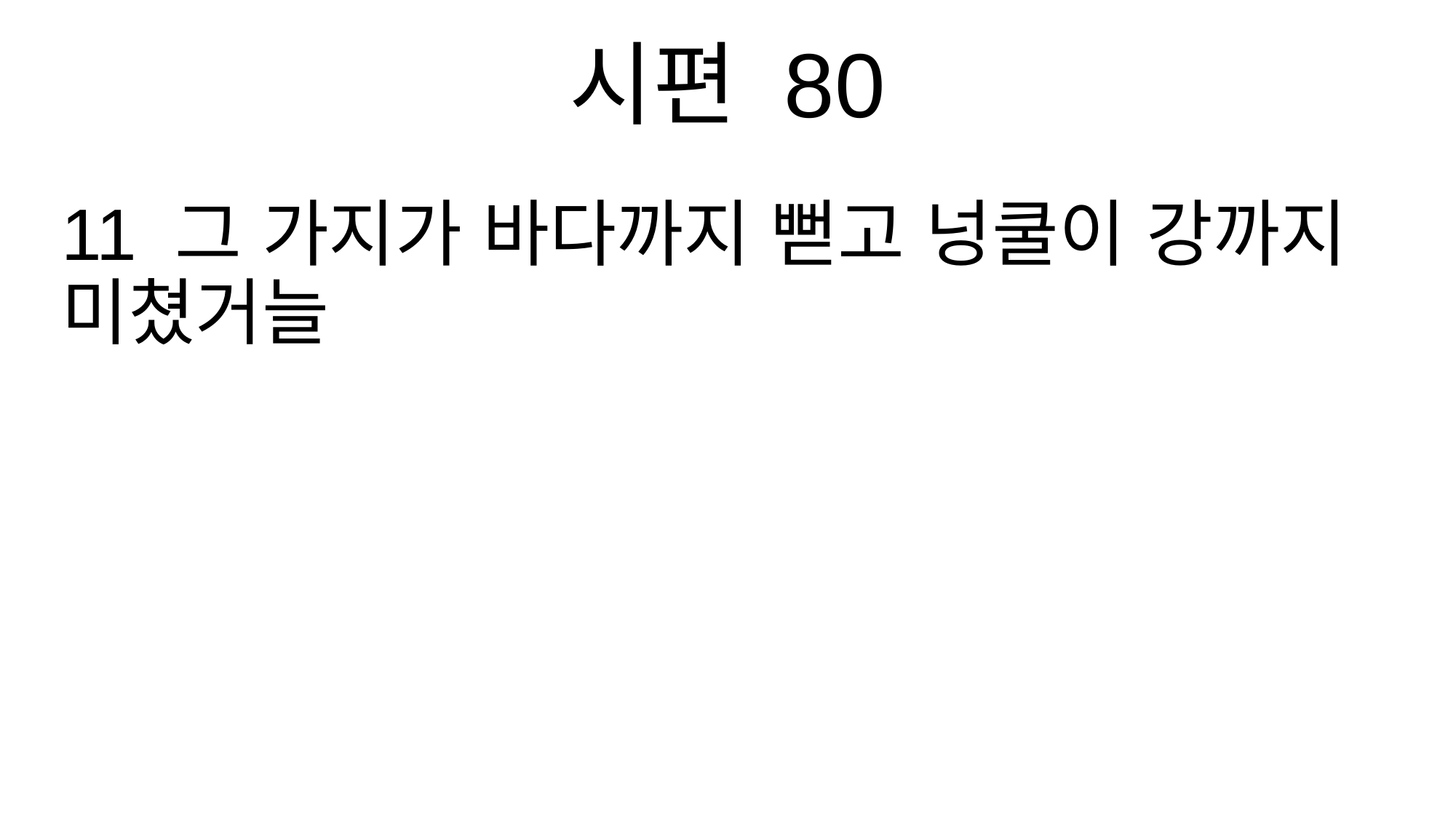

시편 80
11 그 가지가 바다까지 뻗고 넝쿨이 강까지 미쳤거늘